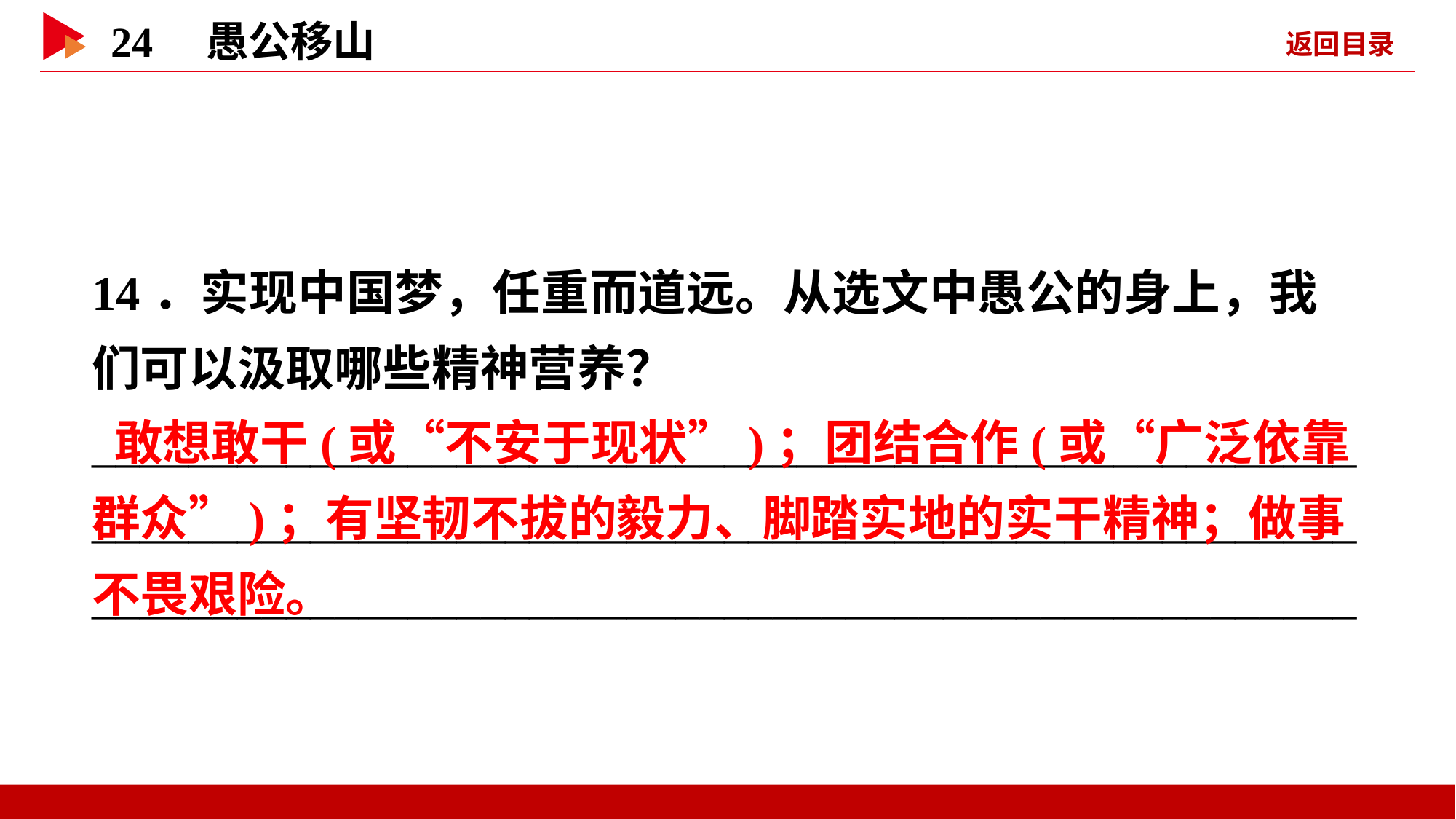

14．实现中国梦，任重而道远。从选文中愚公的身上，我们可以汲取哪些精神营养？
____________________________________________________________________________________________________________________________________________________________
 敢想敢干(或“不安于现状”)；团结合作(或“广泛依靠群众”)；有坚韧不拔的毅力、脚踏实地的实干精神；做事不畏艰险。